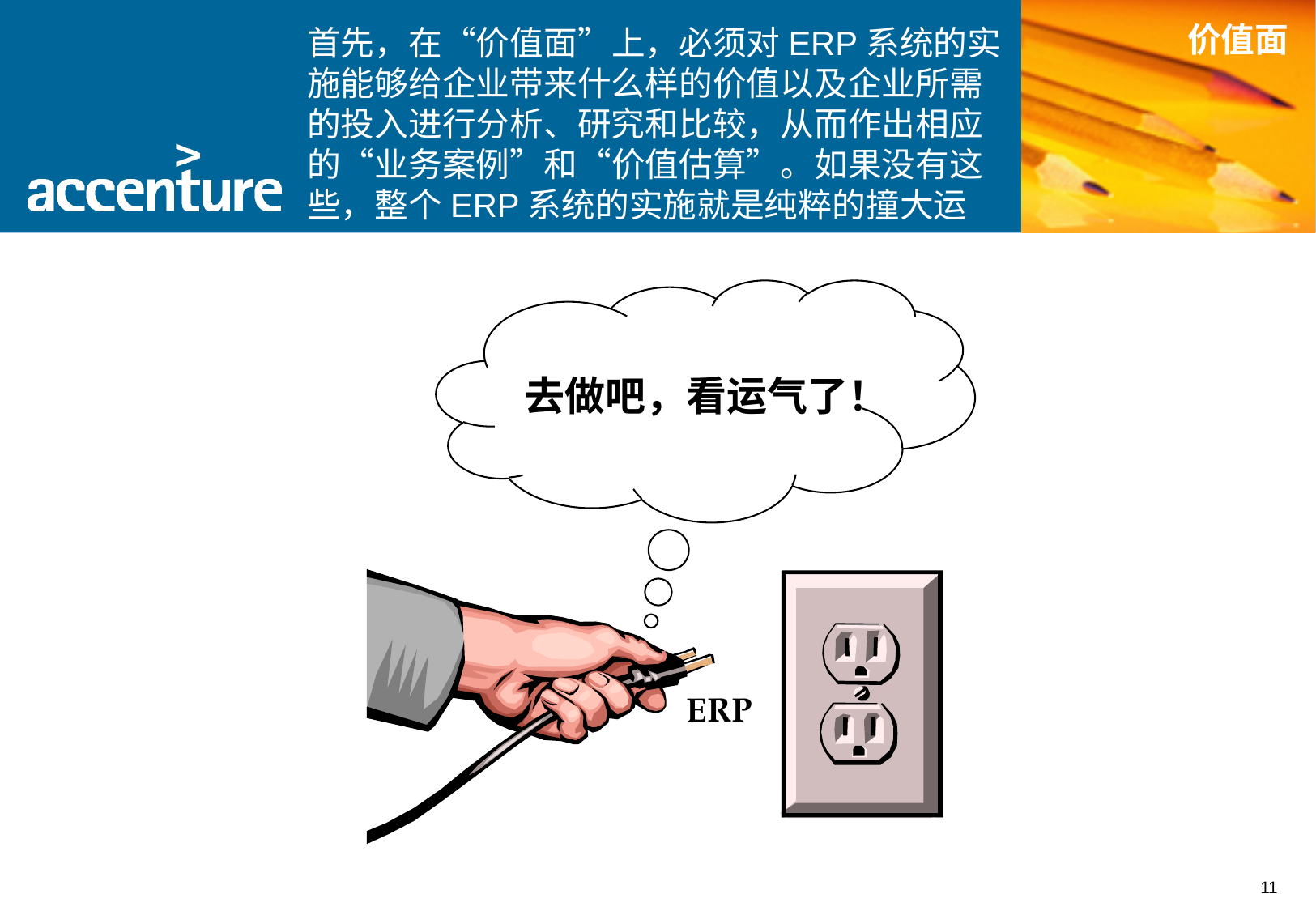

首先，在“价值面”上，必须对ERP系统的实施能够给企业带来什么样的价值以及企业所需的投入进行分析、研究和比较，从而作出相应的“业务案例”和“价值估算”。如果没有这些，整个ERP系统的实施就是纯粹的撞大运
价值面

去做吧，看运气了！

ERP
11